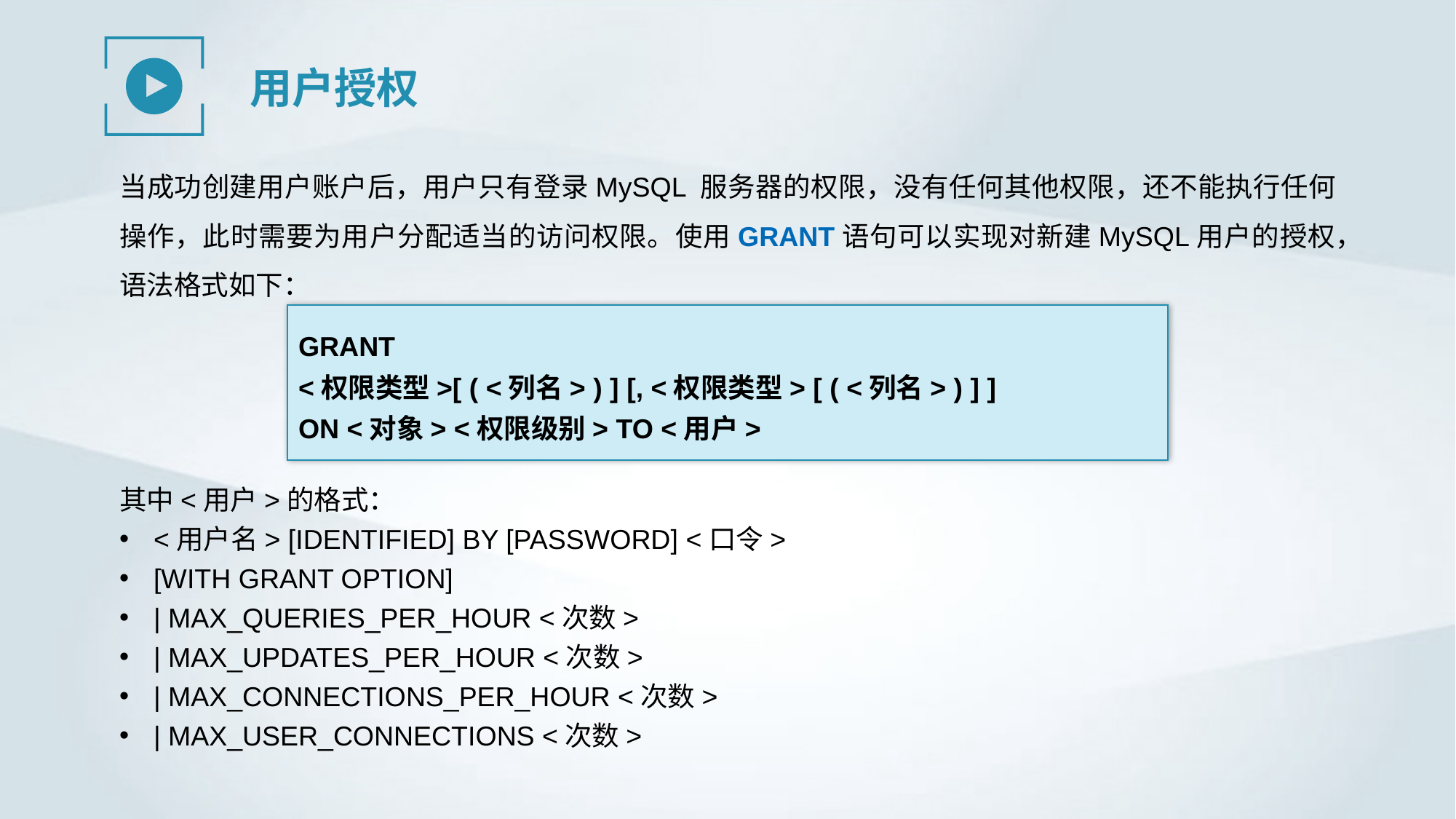

用户授权
当成功创建用户账户后，用户只有登录MySQL 服务器的权限，没有任何其他权限，还不能执行任何操作，此时需要为用户分配适当的访问权限。使用GRANT语句可以实现对新建MySQL用户的授权，语法格式如下：
GRANT
<权限类型>[ ( <列名> ) ] [, <权限类型> [ ( <列名> ) ] ]
ON <对象> <权限级别> TO <用户>
其中<用户>的格式：
<用户名> [IDENTIFIED] BY [PASSWORD] <口令>
[WITH GRANT OPTION]
| MAX_QUERIES_PER_HOUR <次数>
| MAX_UPDATES_PER_HOUR <次数>
| MAX_CONNECTIONS_PER_HOUR <次数>
| MAX_USER_CONNECTIONS <次数>